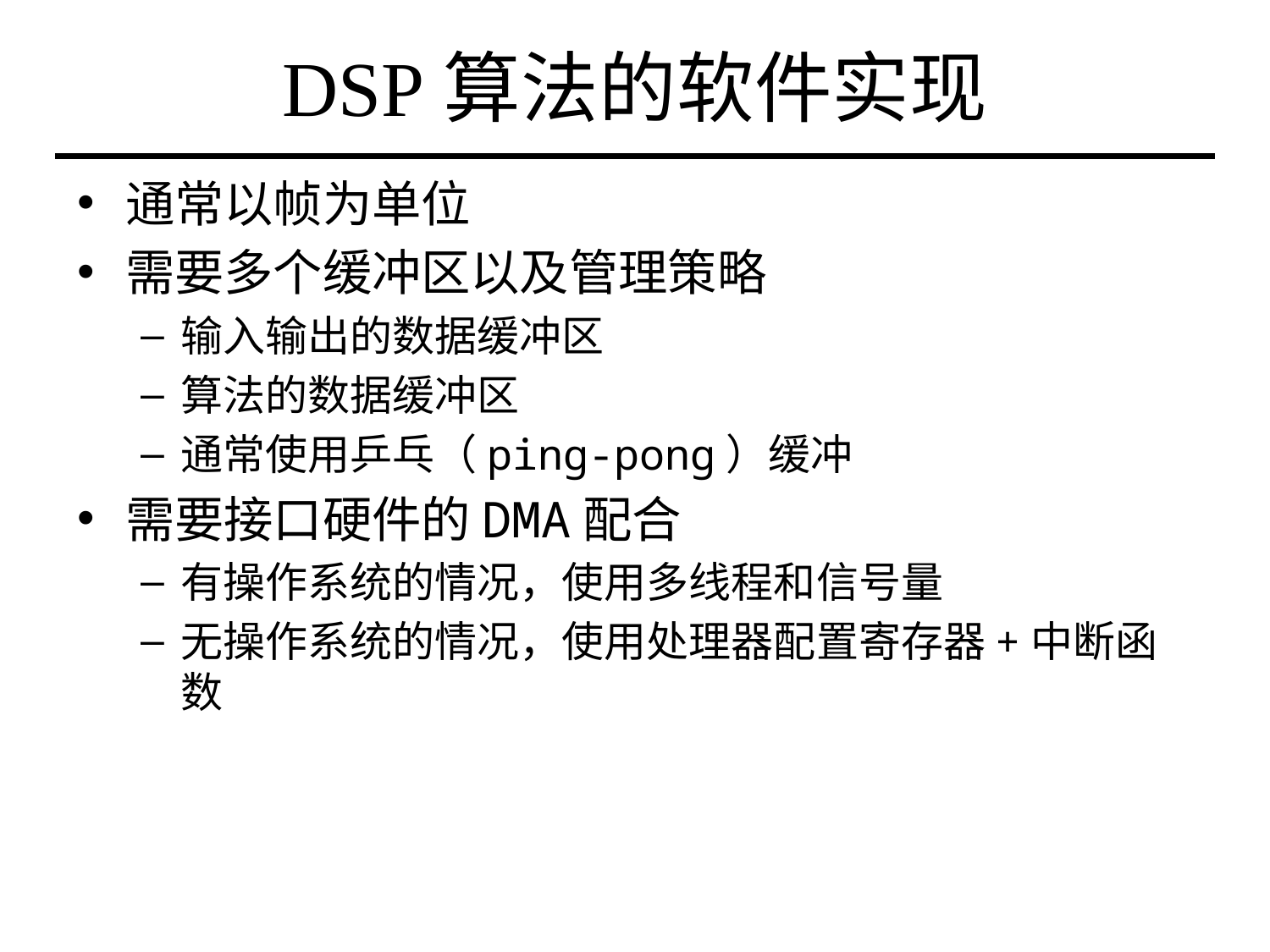

# DSP算法的软件实现
通常以帧为单位
需要多个缓冲区以及管理策略
输入输出的数据缓冲区
算法的数据缓冲区
通常使用乒乓（ping-pong）缓冲
需要接口硬件的DMA配合
有操作系统的情况，使用多线程和信号量
无操作系统的情况，使用处理器配置寄存器+中断函数